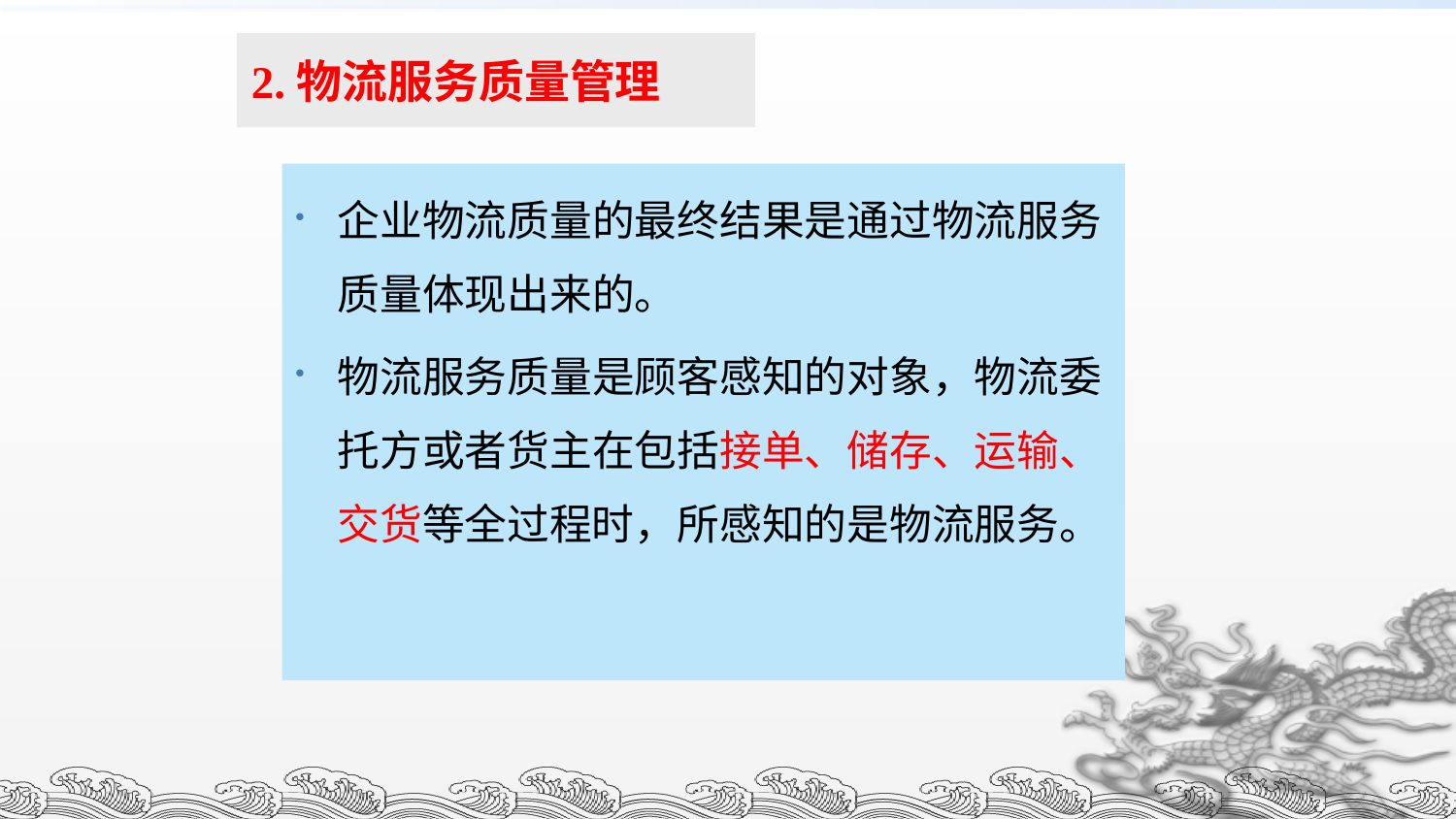

2.物流服务质量管理
企业物流质量的最终结果是通过物流服务质量体现出来的。
物流服务质量是顾客感知的对象，物流委托方或者货主在包括接单、储存、运输、交货等全过程时，所感知的是物流服务。